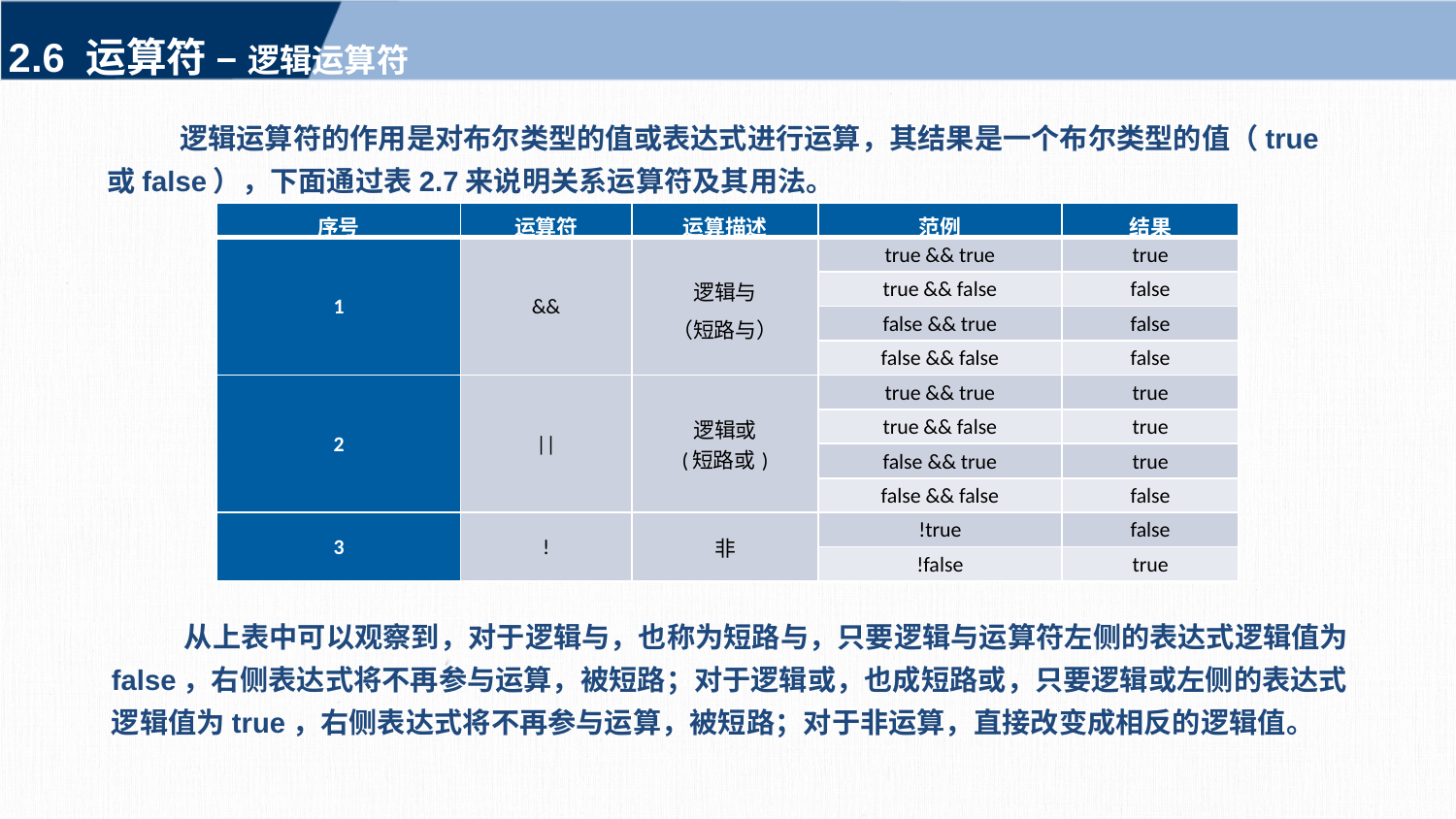

2.6 运算符 – 逻辑运算符
逻辑运算符的作用是对布尔类型的值或表达式进行运算，其结果是一个布尔类型的值（true或false），下面通过表2.7来说明关系运算符及其用法。
| 序号 | 运算符 | 运算描述 | 范例 | 结果 |
| --- | --- | --- | --- | --- |
| 1 | && | 逻辑与 （短路与） | true && true | true |
|  |  |  | true && false | false |
|  |  |  | false && true | false |
|  |  |  | false && false | false |
| 2 | || | 逻辑或 (短路或) | true && true | true |
|  |  |  | true && false | true |
|  |  |  | false && true | true |
|  |  |  | false && false | false |
| 3 | ! | 非 | !true | false |
|  |  |  | !false | true |
从上表中可以观察到，对于逻辑与，也称为短路与，只要逻辑与运算符左侧的表达式逻辑值为false，右侧表达式将不再参与运算，被短路；对于逻辑或，也成短路或，只要逻辑或左侧的表达式逻辑值为true，右侧表达式将不再参与运算，被短路；对于非运算，直接改变成相反的逻辑值。